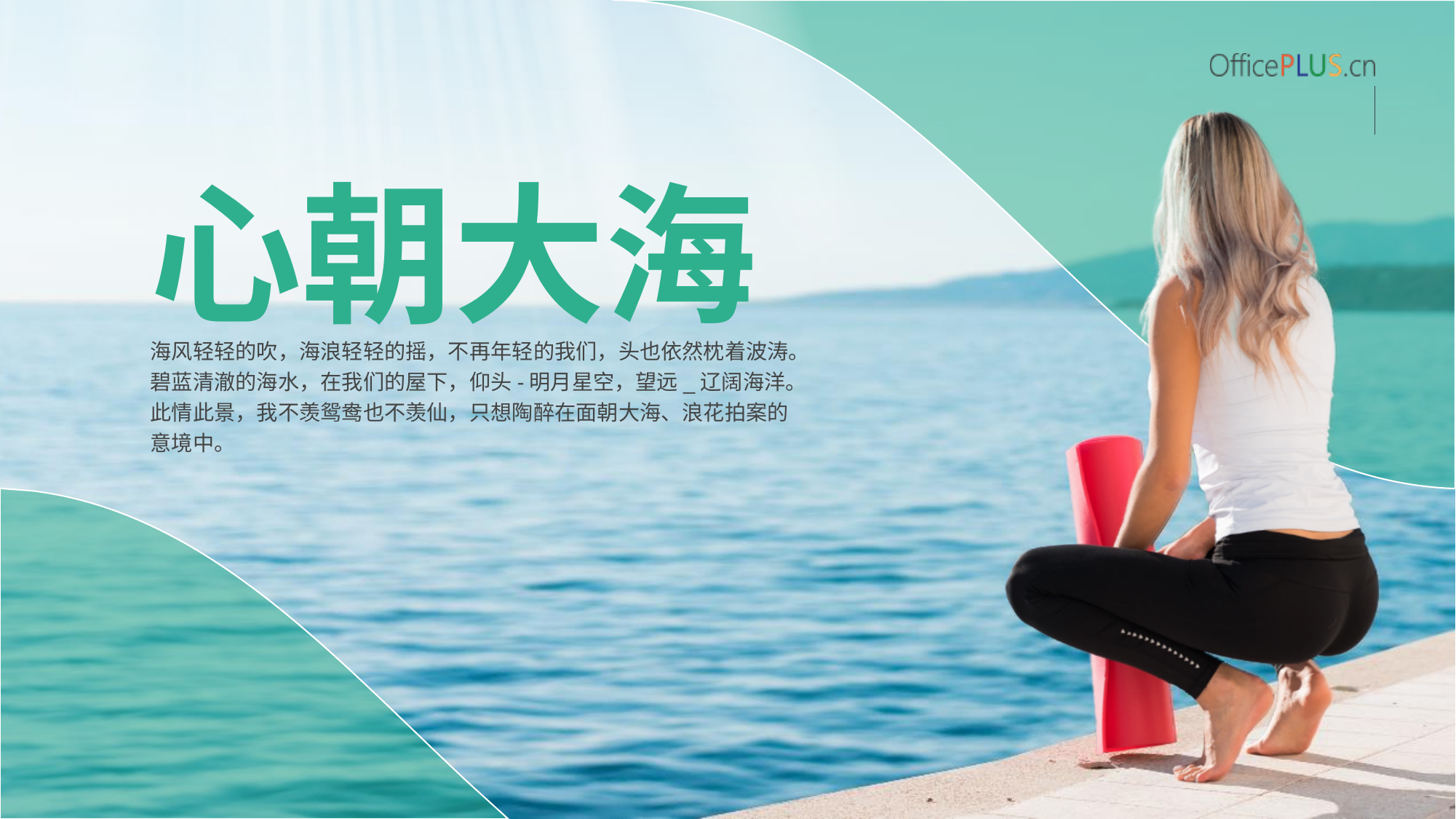

心朝大海
海风轻轻的吹，海浪轻轻的摇，不再年轻的我们，头也依然枕着波涛。碧蓝清澈的海水，在我们的屋下，仰头-明月星空，望远_辽阔海洋。此情此景，我不羡鸳鸯也不羡仙，只想陶醉在面朝大海、浪花拍案的意境中。